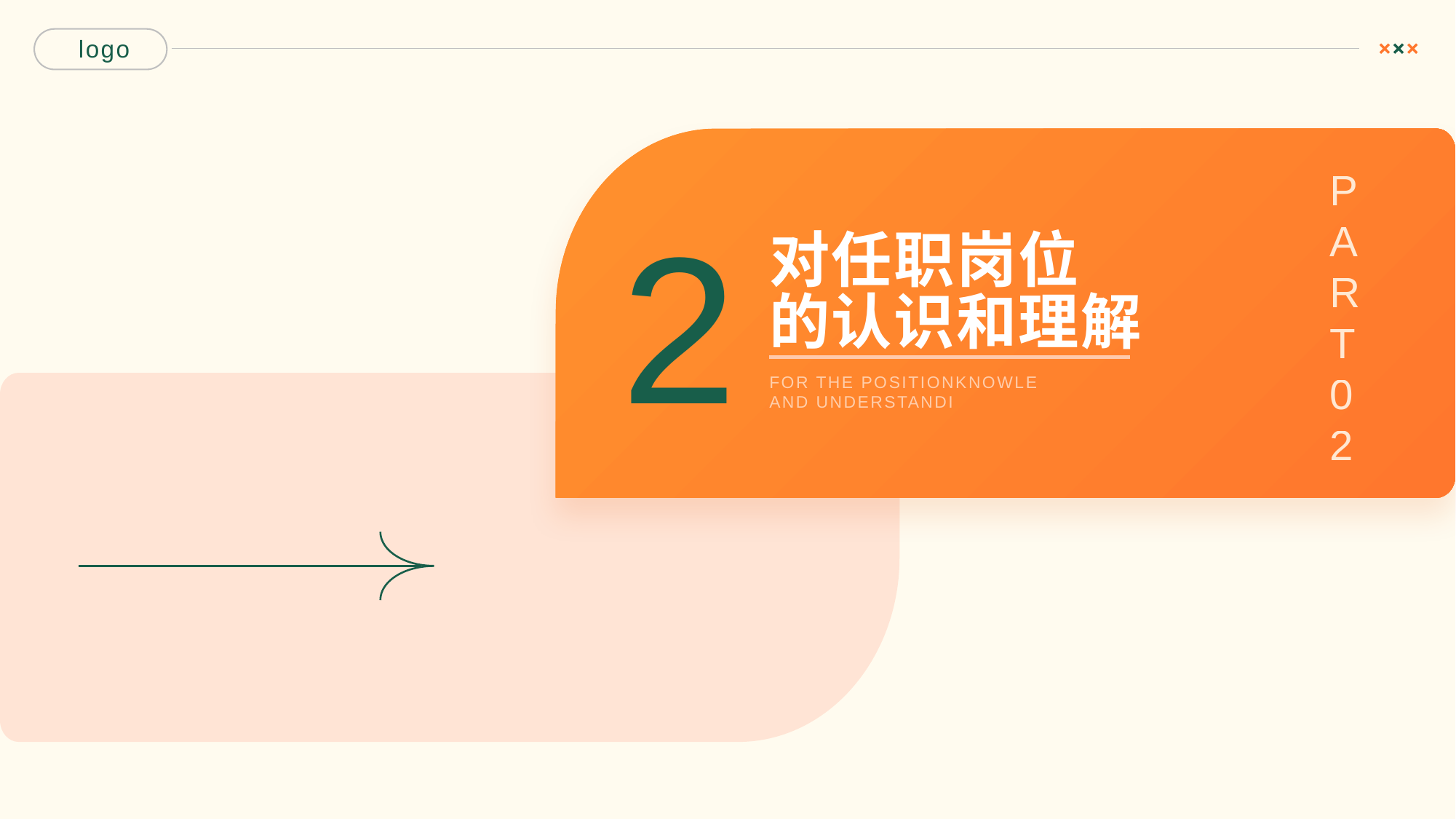

PART 02
2
对任职岗位
的认识和理解
FOR THE POSITIONKNOWLEDGE AND UNDERSTANDING